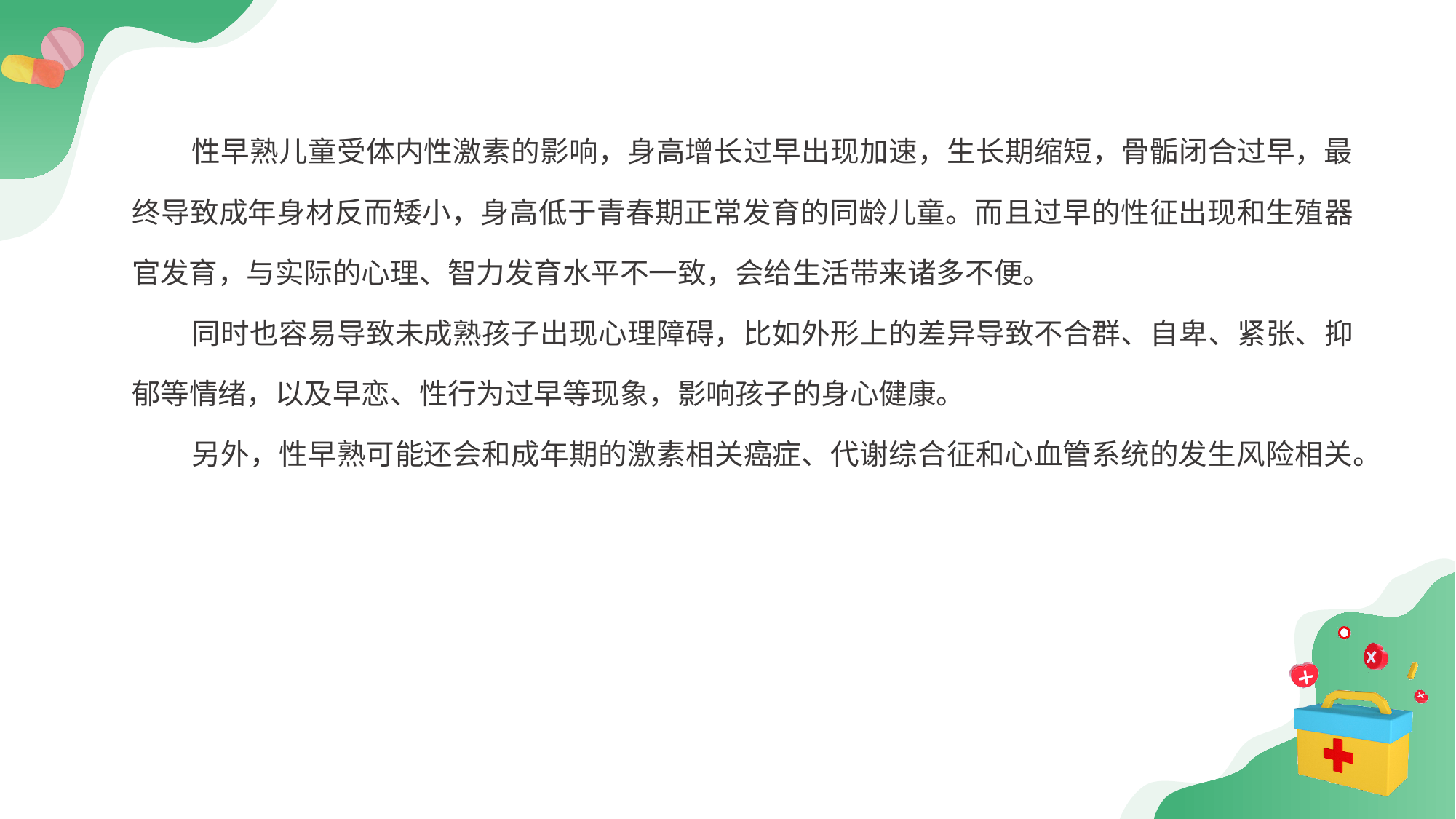

性早熟儿童受体内性激素的影响，身高增长过早出现加速，生长期缩短，骨骺闭合过早，最终导致成年身材反而矮小，身高低于青春期正常发育的同龄儿童。而且过早的性征出现和生殖器官发育，与实际的心理、智力发育水平不一致，会给生活带来诸多不便。
同时也容易导致未成熟孩子出现心理障碍，比如外形上的差异导致不合群、自卑、紧张、抑郁等情绪，以及早恋、性行为过早等现象，影响孩子的身心健康。
另外，性早熟可能还会和成年期的激素相关癌症、代谢综合征和心血管系统的发生风险相关。